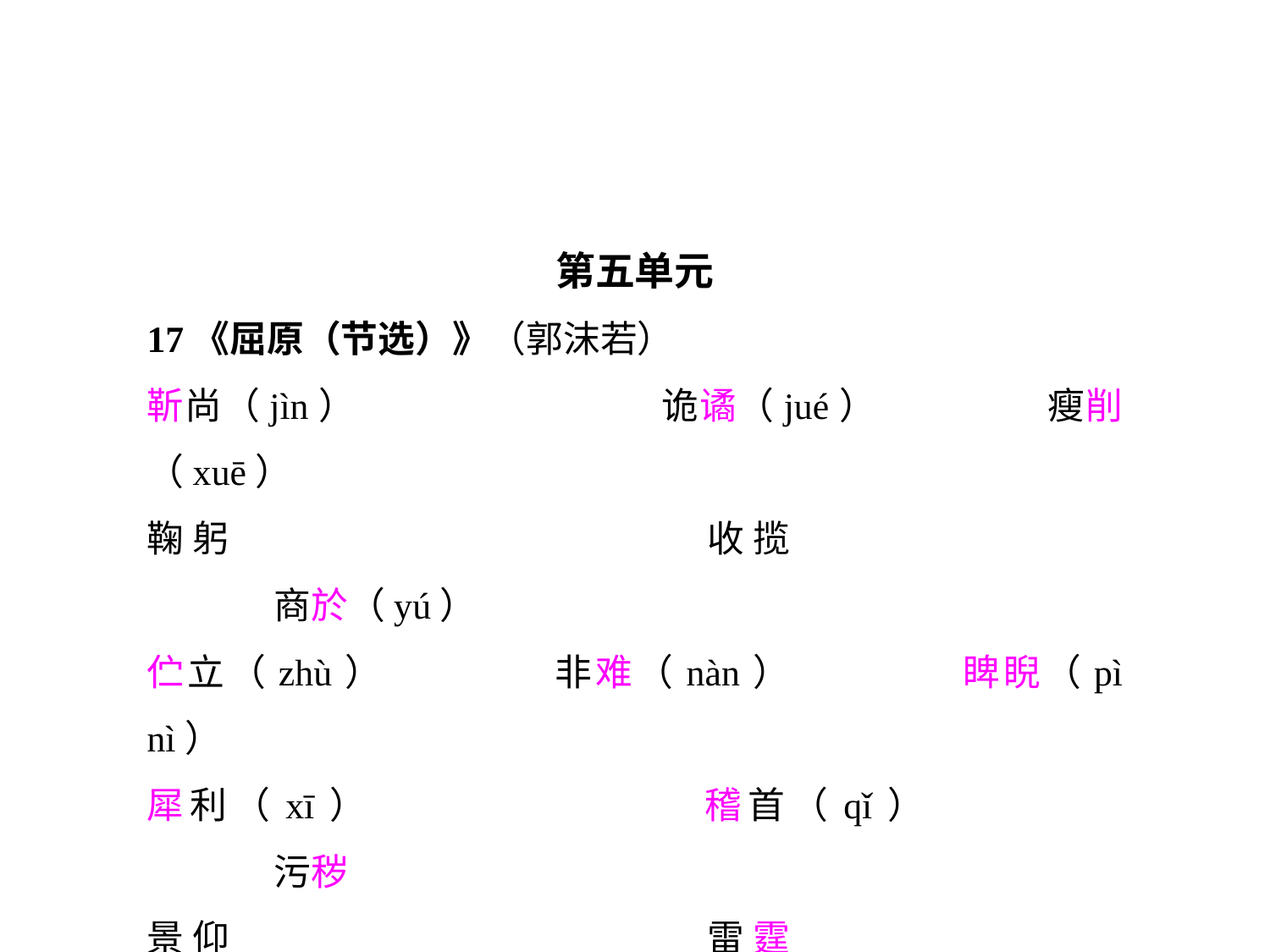

第五单元
17《屈原（节选）》（郭沫若）
靳尚（jìn）			诡谲（jué）		瘦削（xuē）
鞠躬				收揽				商於（yú）
伫立（zhù）		非难（nàn）		睥睨（pì nì）
犀利（xī）			稽首（qǐ）			污秽
景仰				雷霆				哗众取宠
镗镗鞳鞳（tāng tà）